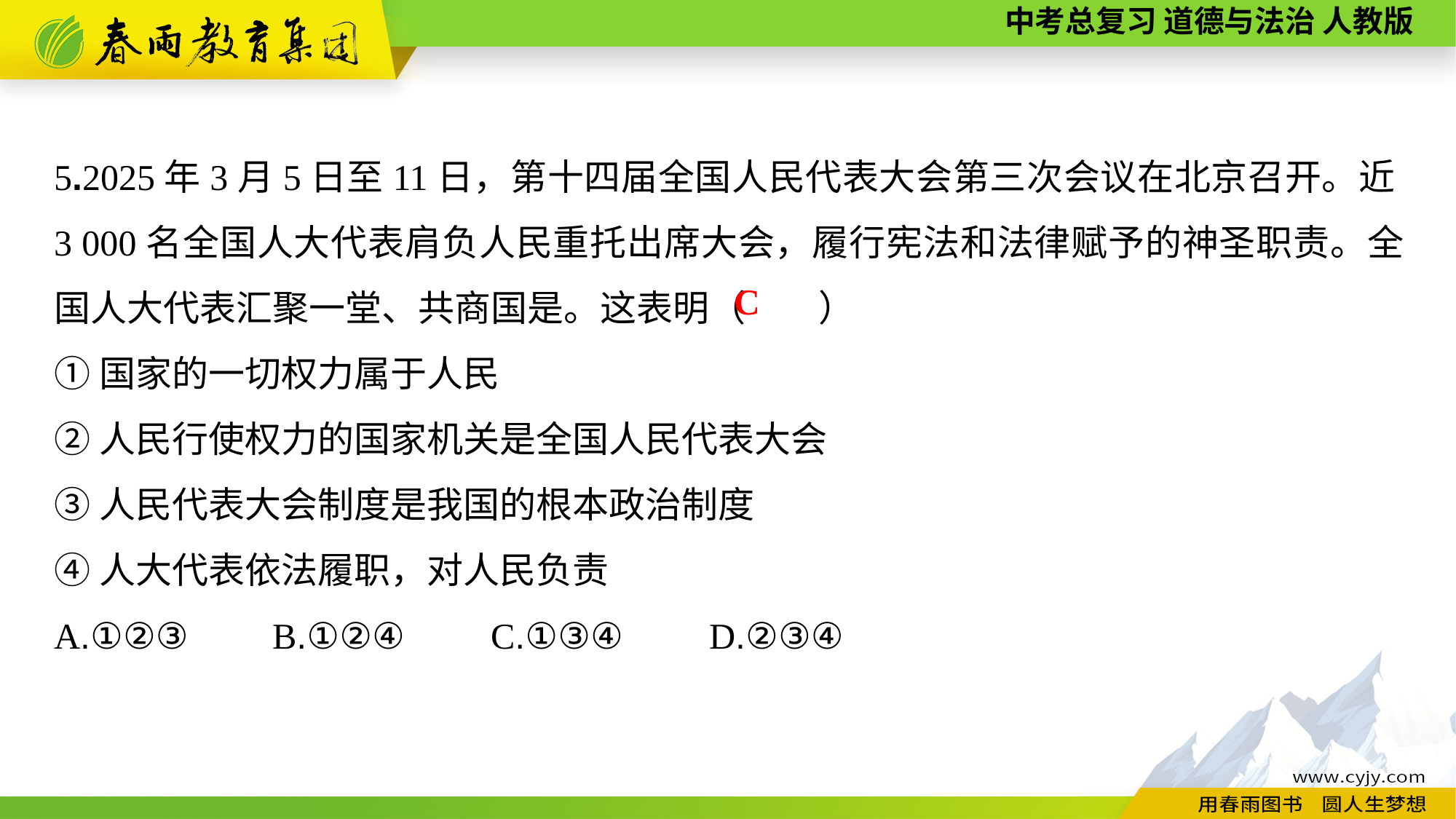

5.2025年3月5日至11日，第十四届全国人民代表大会第三次会议在北京召开。近3 000名全国人大代表肩负人民重托出席大会，履行宪法和法律赋予的神圣职责。全国人大代表汇聚一堂、共商国是。这表明（　　）
①国家的一切权力属于人民
②人民行使权力的国家机关是全国人民代表大会
③人民代表大会制度是我国的根本政治制度
④人大代表依法履职，对人民负责
A.①②③	B.①②④	C.①③④	D.②③④
C